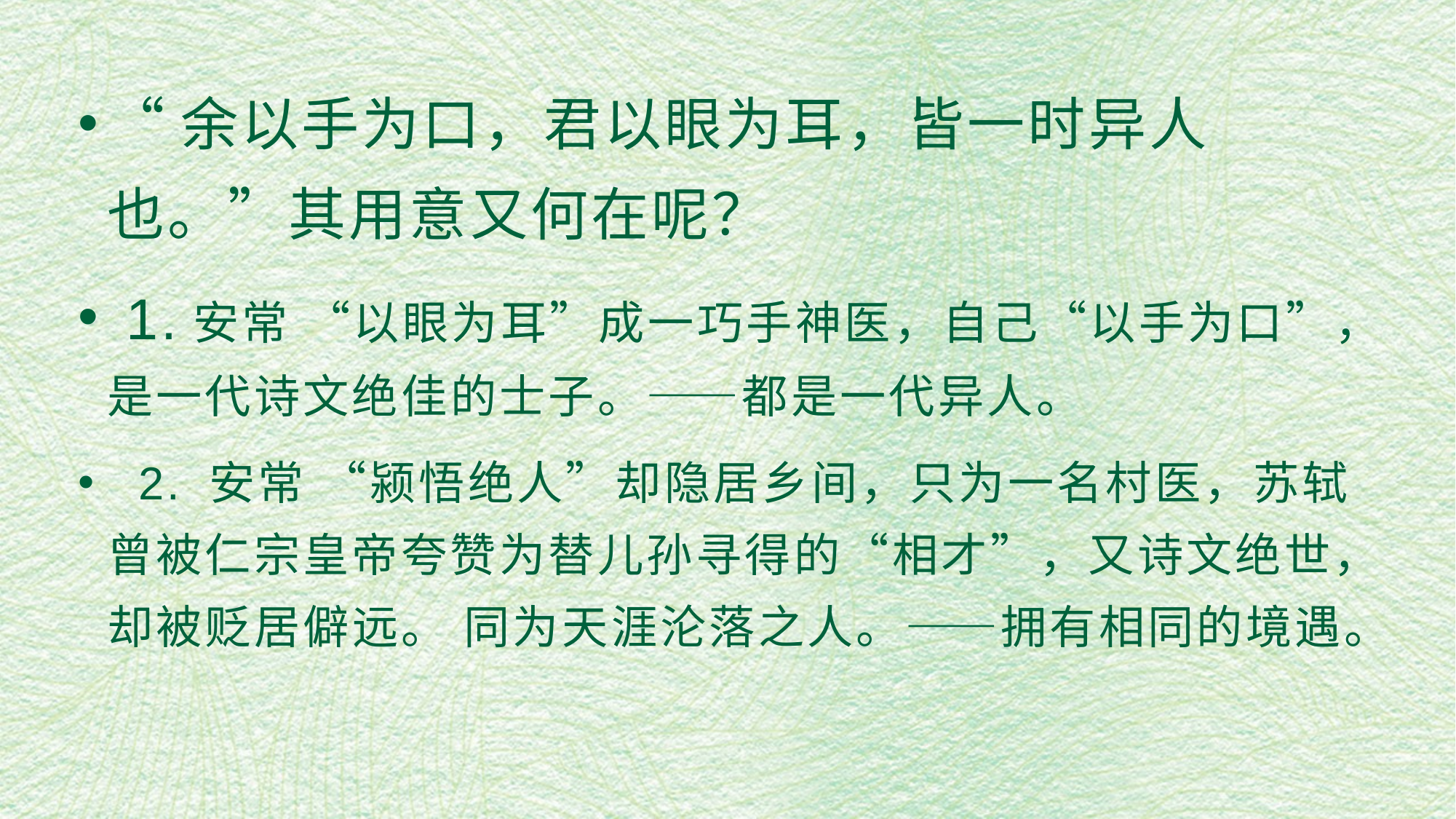

“余以手为口，君以眼为耳，皆一时异人也。”其用意又何在呢？
 1.安常 “以眼为耳”成一巧手神医，自己“以手为口”，是一代诗文绝佳的士子。——都是一代异人。
  2. 安常 “颍悟绝人”却隐居乡间，只为一名村医，苏轼曾被仁宗皇帝夸赞为替儿孙寻得的“相才”，又诗文绝世，却被贬居僻远。 同为天涯沦落之人。——拥有相同的境遇。